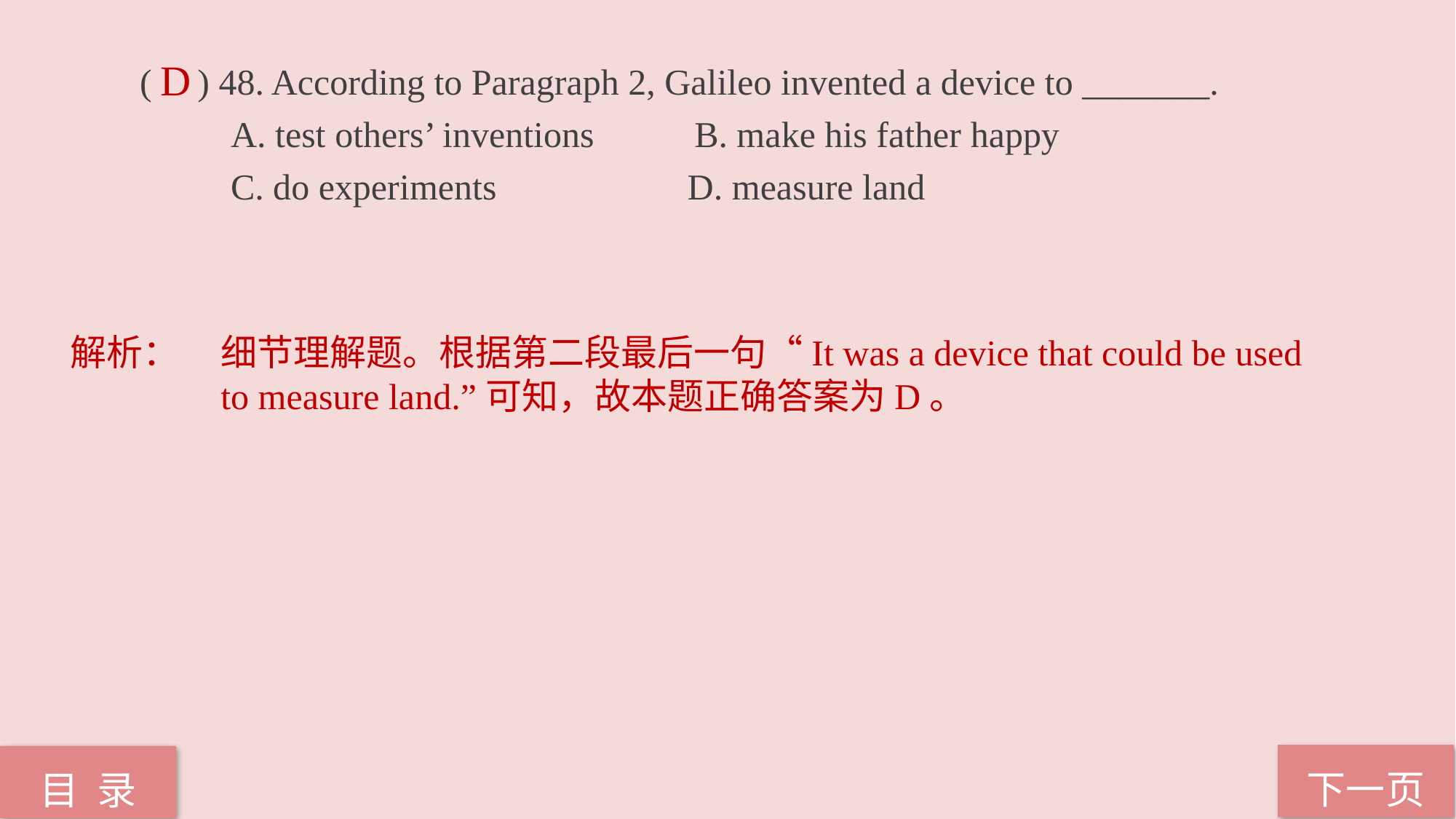

(     ) 48. According to Paragraph 2, Galileo invented a device to _______.
          A. test others’ inventions           B. make his father happy
          C. do experiments                     D. measure land
D
解析：	细节理解题。根据第二段最后一句“It was a device that could be used to measure land.”可知，故本题正确答案为D。